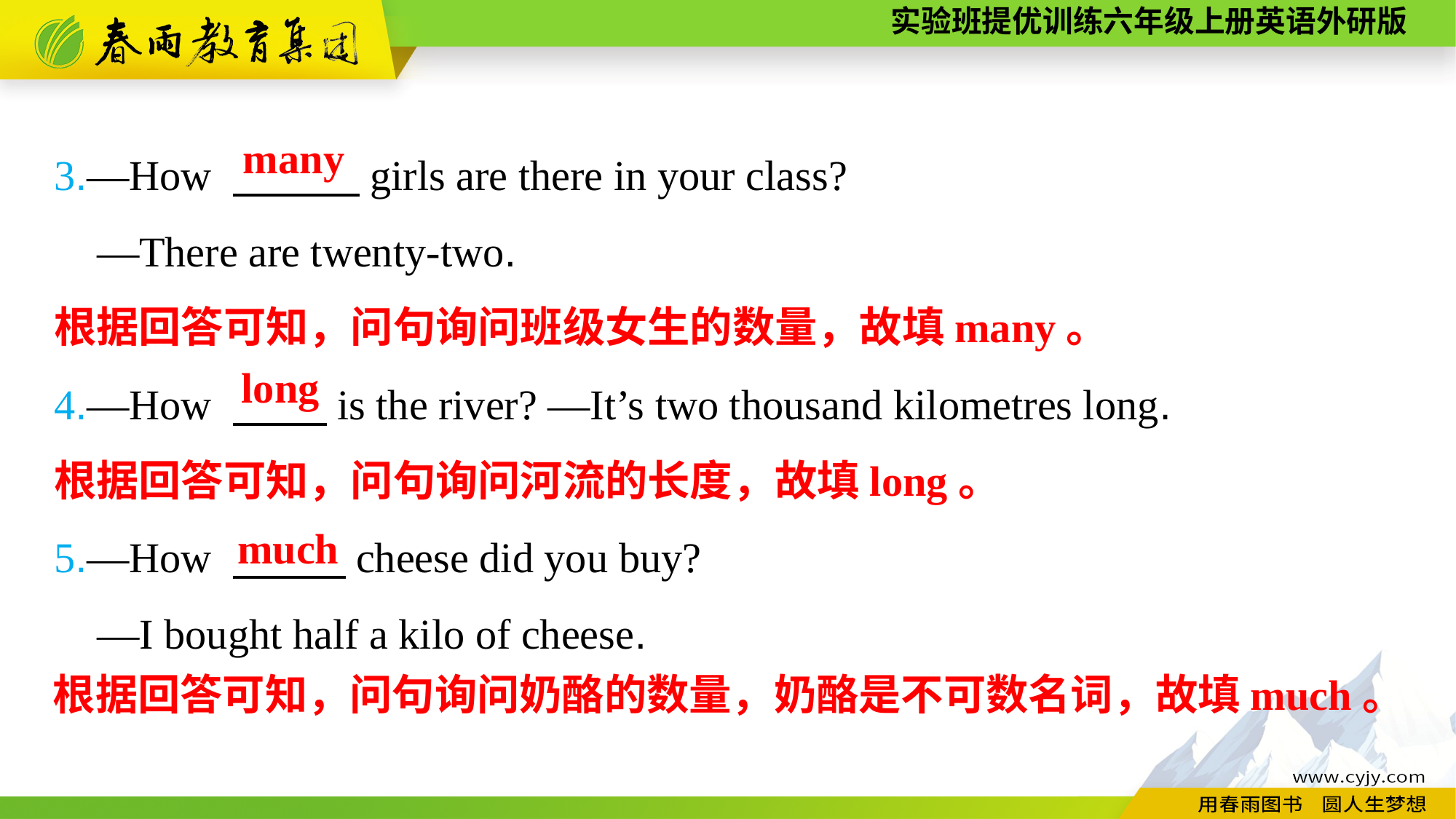

3.—How 　　　girls are there in your class?
—There are twenty-two.

4.—How 　　 is the river? —It’s two thousand kilometres long.

5.—How 　　   cheese did you buy?
—I bought half a kilo of cheese.
many
根据回答可知，问句询问班级女生的数量，故填many。
long
根据回答可知，问句询问河流的长度，故填long。
much
根据回答可知，问句询问奶酪的数量，奶酪是不可数名词，故填much。